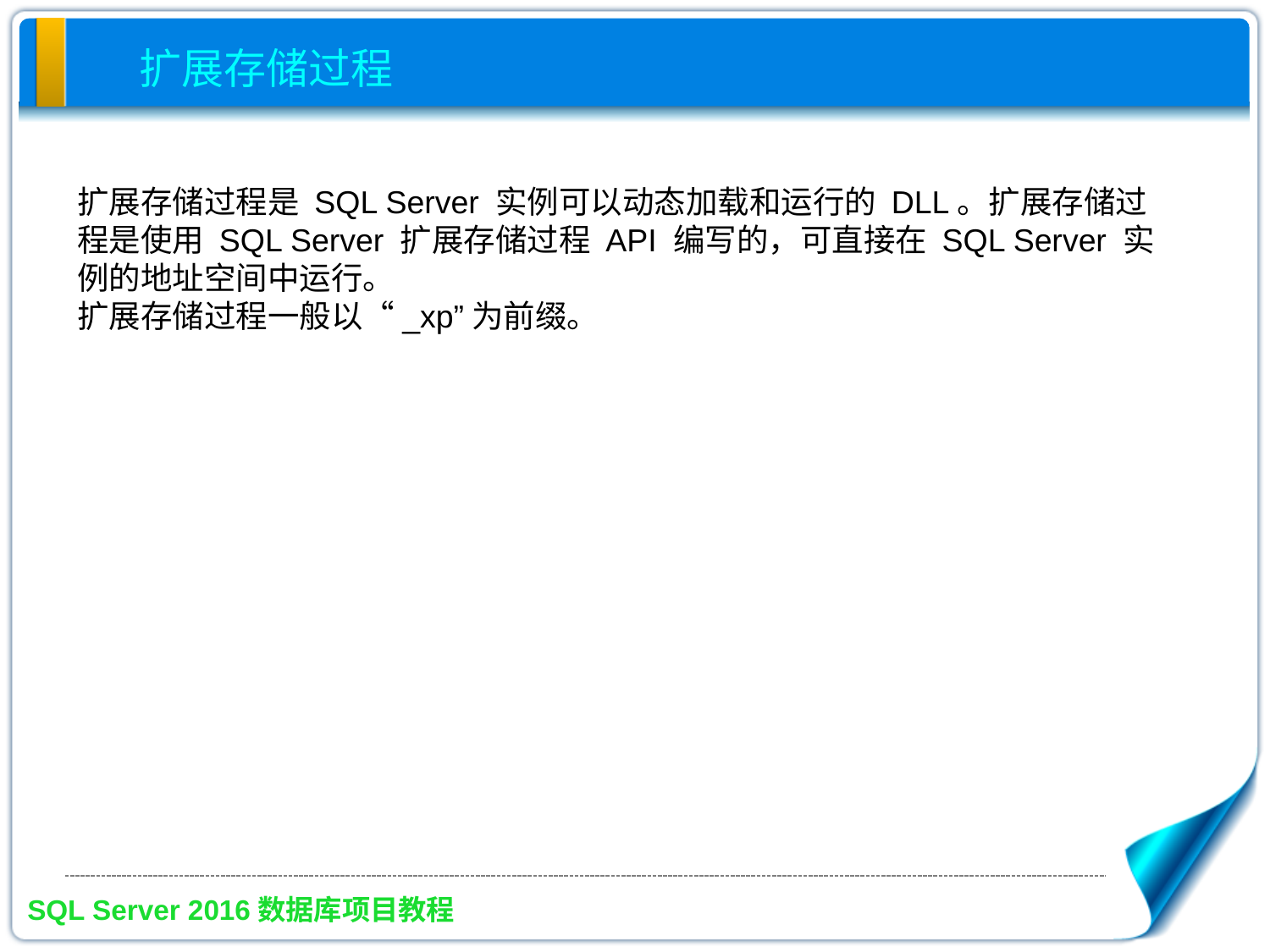

扩展存储过程
扩展存储过程是 SQL Server 实例可以动态加载和运行的 DLL。扩展存储过程是使用 SQL Server 扩展存储过程 API 编写的，可直接在 SQL Server 实例的地址空间中运行。
扩展存储过程一般以“_xp”为前缀。